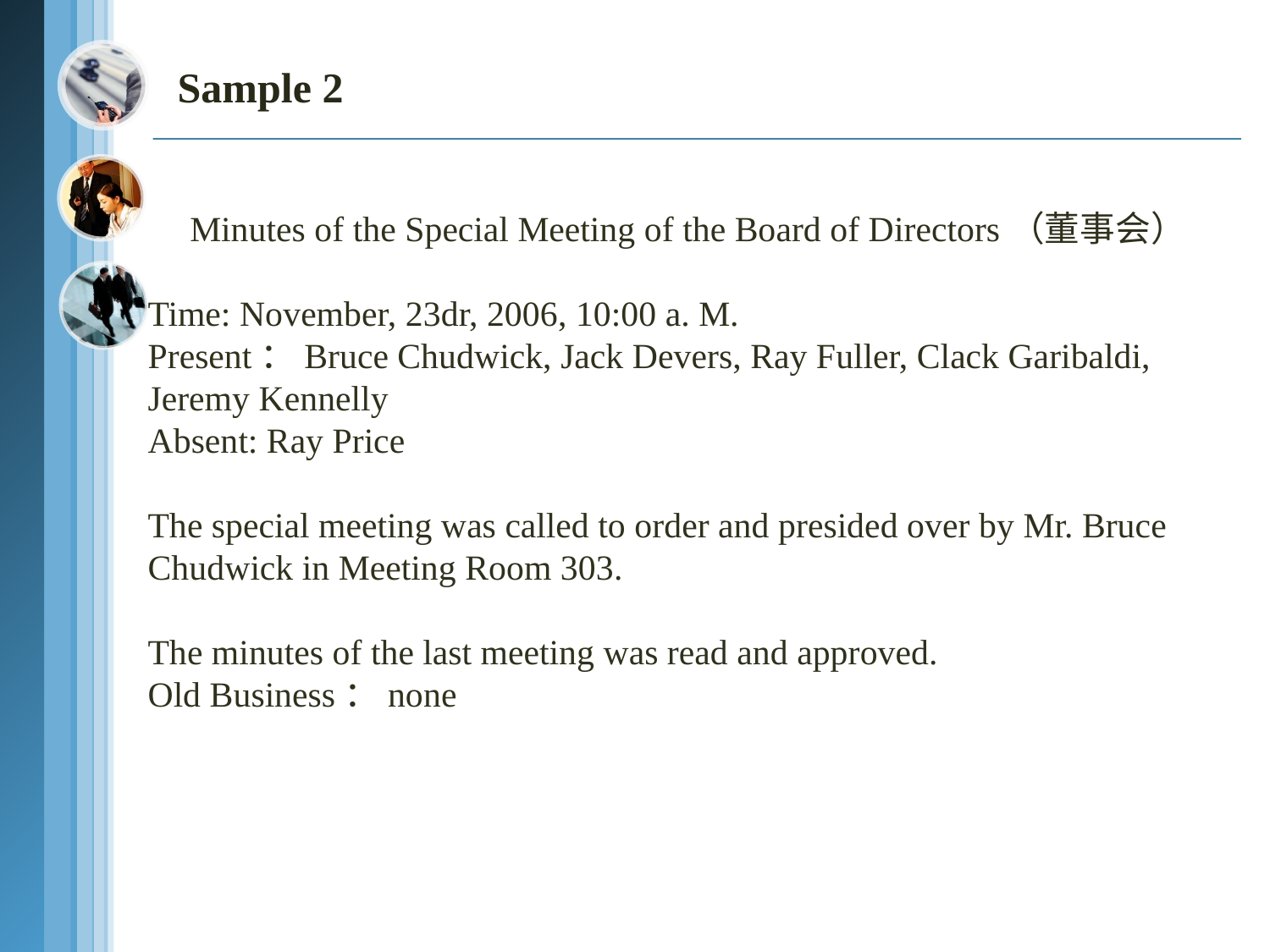

# Sample 2
Minutes of the Special Meeting of the Board of Directors（董事会）

Time: November, 23dr, 2006, 10:00 a. M.
Present：Bruce Chudwick, Jack Devers, Ray Fuller, Clack Garibaldi, Jeremy Kennelly
Absent: Ray Price

The special meeting was called to order and presided over by Mr. Bruce Chudwick in Meeting Room 303.

The minutes of the last meeting was read and approved.
Old Business：none